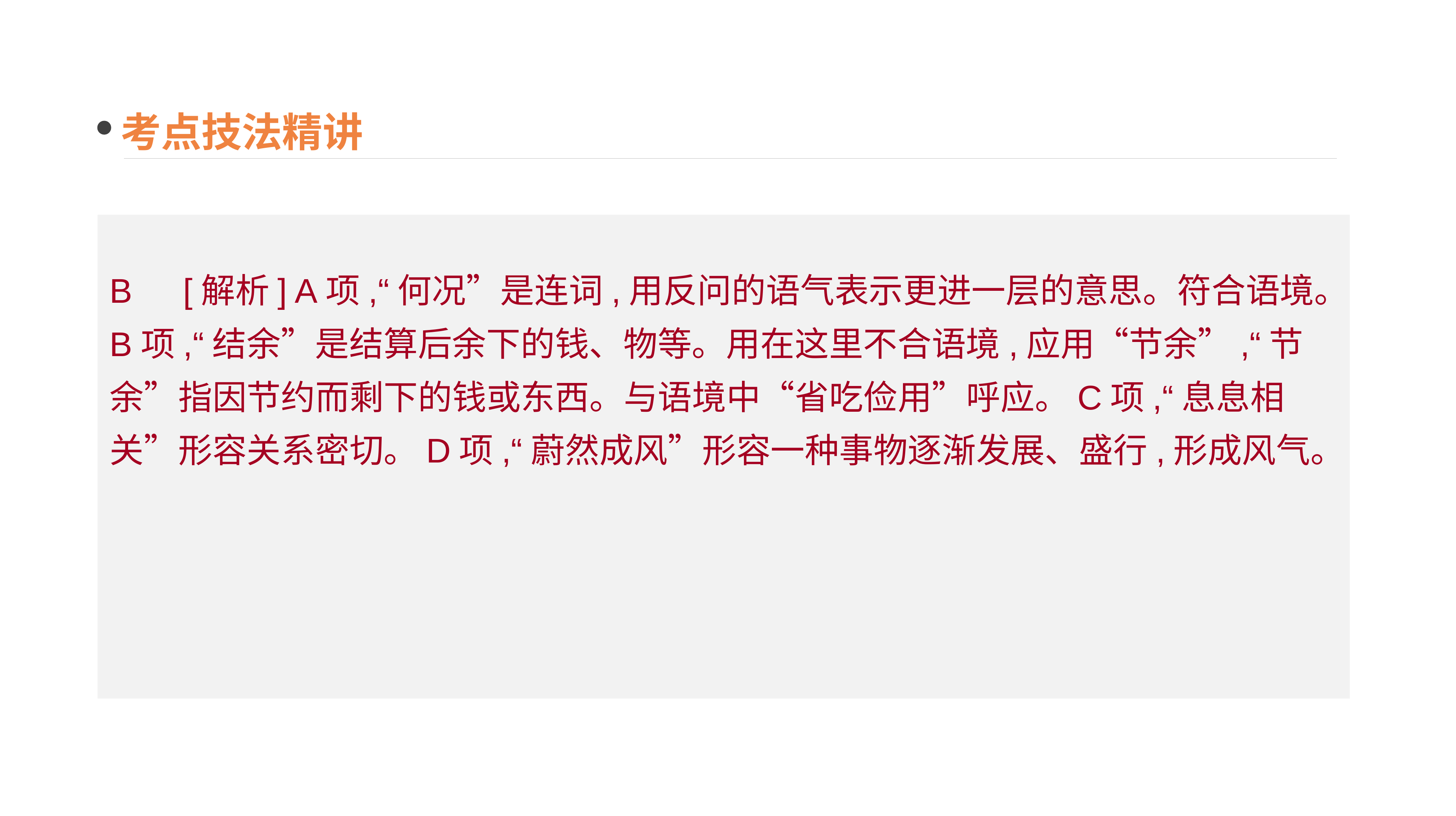

考点技法精讲

B　[解析] A项,“何况”是连词,用反问的语气表示更进一层的意思。符合语境。B项,“结余”是结算后余下的钱、物等。用在这里不合语境,应用“节余”,“节余”指因节约而剩下的钱或东西。与语境中“省吃俭用”呼应。C项,“息息相关”形容关系密切。D项,“蔚然成风”形容一种事物逐渐发展、盛行,形成风气。